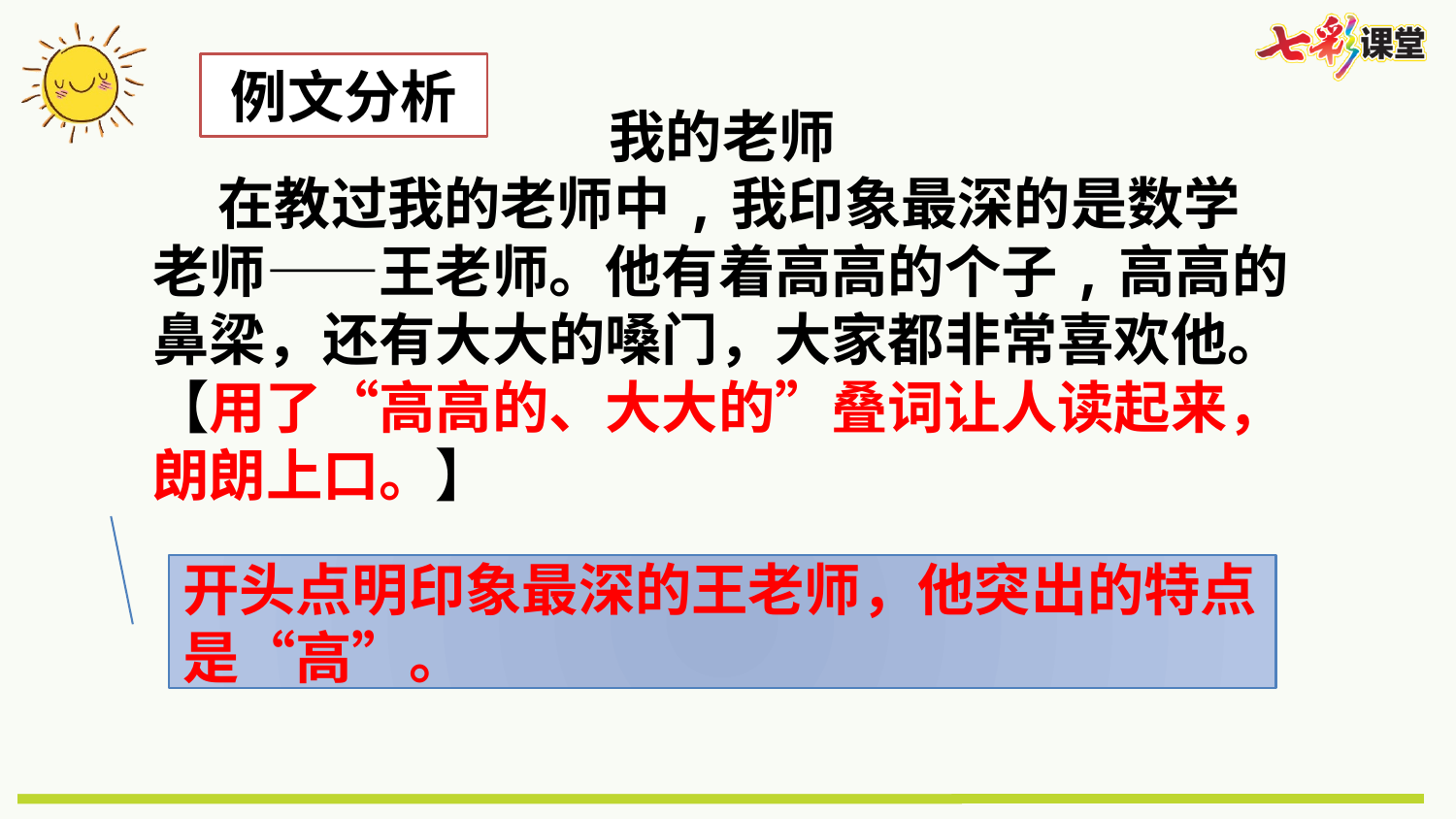

例文分析
我的老师
    在教过我的老师中,我印象最深的是数学老师——王老师。他有着高高的个子,高高的鼻梁，还有大大的嗓门，大家都非常喜欢他。【用了“高高的、大大的”叠词让人读起来，朗朗上口。】
开头点明印象最深的王老师，他突出的特点是“高”。